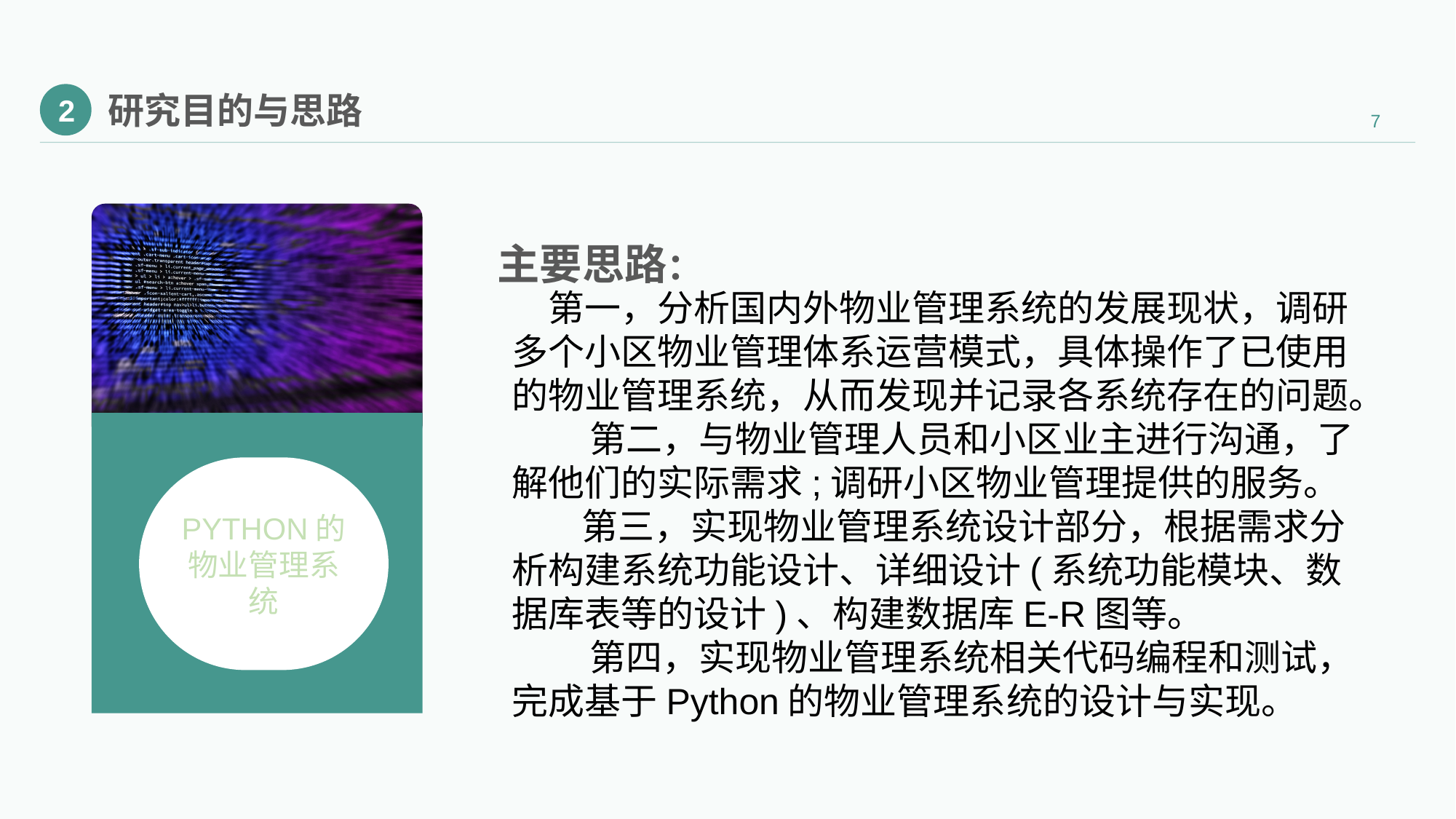

研究目的与思路
2

Python的物业管理系统
主要思路：

第一，分析国内外物业管理系统的发展现状，调研多个小区物业管理体系运营模式，具体操作了已使用的物业管理系统，从而发现并记录各系统存在的问题。
    第二，与物业管理人员和小区业主进行沟通，了解他们的实际需求;调研小区物业管理提供的服务。
   第三，实现物业管理系统设计部分，根据需求分析构建系统功能设计、详细设计(系统功能模块、数据库表等的设计)、构建数据库E-R图等。
    第四，实现物业管理系统相关代码编程和测试，完成基于Python的物业管理系统的设计与实现。